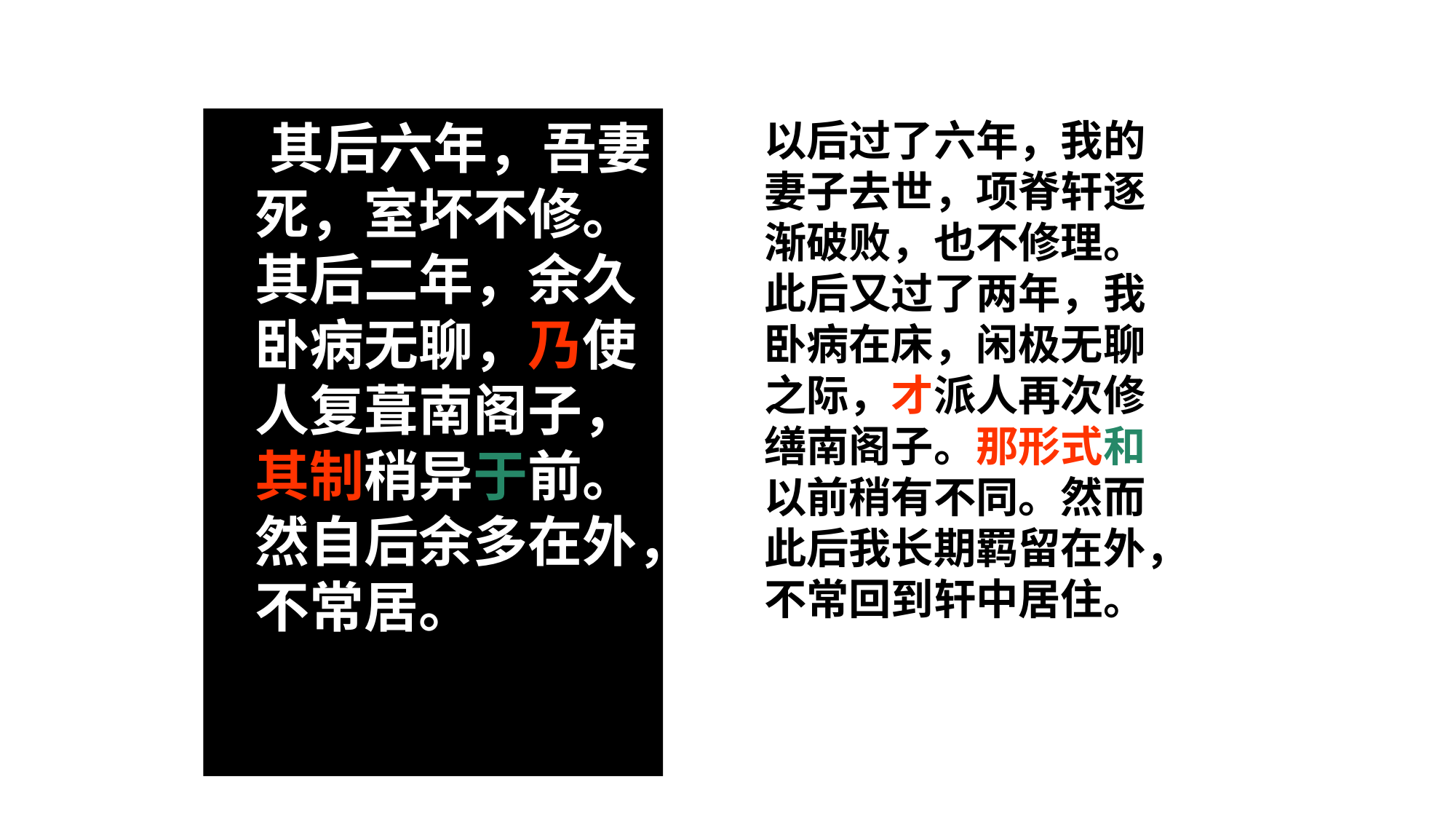

以后过了六年，我的妻子去世，项脊轩逐渐破败，也不修理。此后又过了两年，我卧病在床，闲极无聊之际，才派人再次修缮南阁子。那形式和以前稍有不同。然而此后我长期羁留在外，不常回到轩中居住。
    其后六年，吾妻死，室坏不修。其后二年，余久卧病无聊，乃使人复葺南阁子，其制稍异于前。然自后余多在外，不常居。